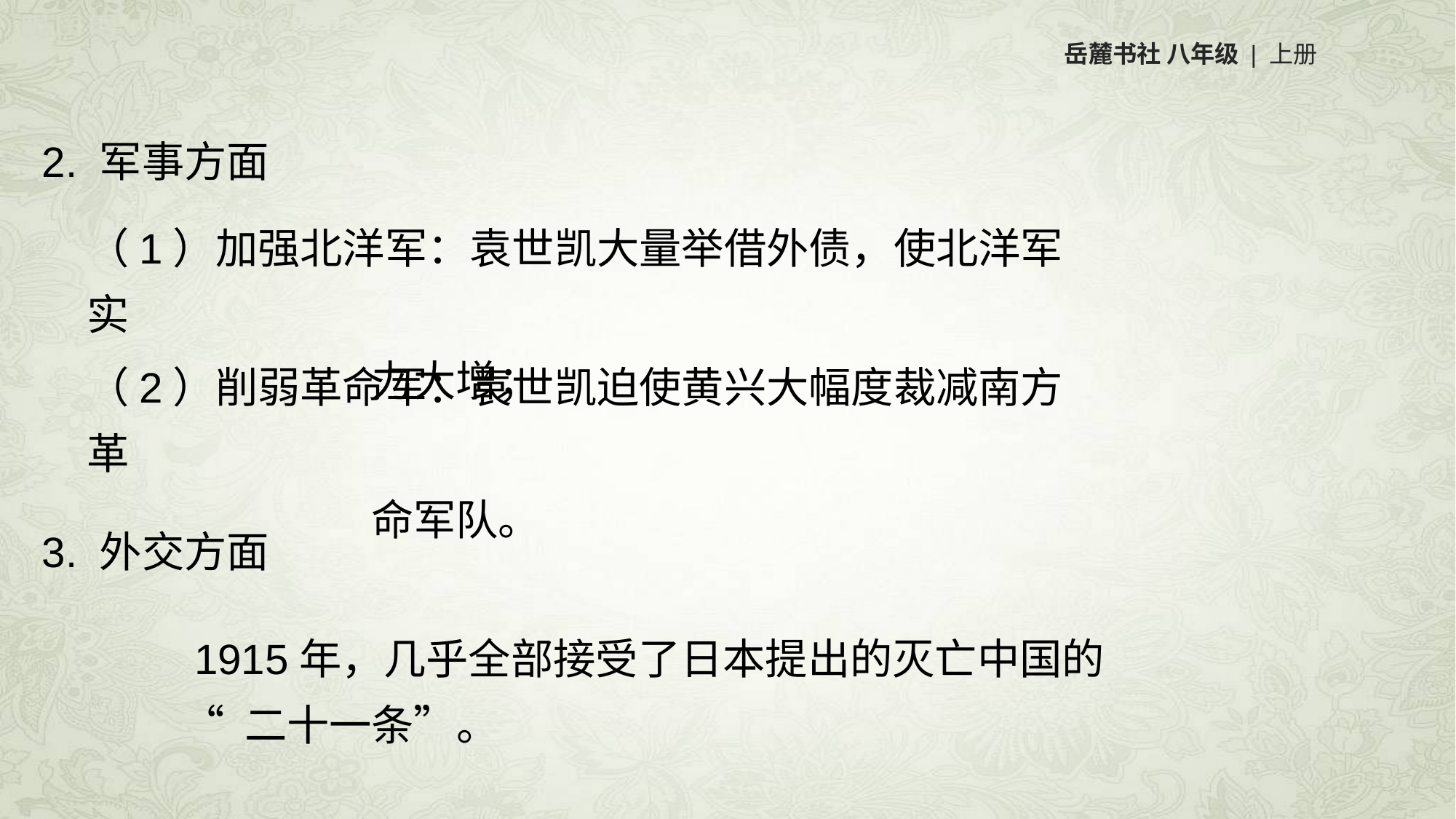

岳麓书社 八年级 | 上册
2. 军事方面
（1）加强北洋军：袁世凯大量举借外债，使北洋军实
                             力大增；
（2）削弱革命军：袁世凯迫使黄兴大幅度裁减南方革
                             命军队。
3. 外交方面
 1915年，几乎全部接受了日本提出的灭亡中国的
“ 二十一条”。